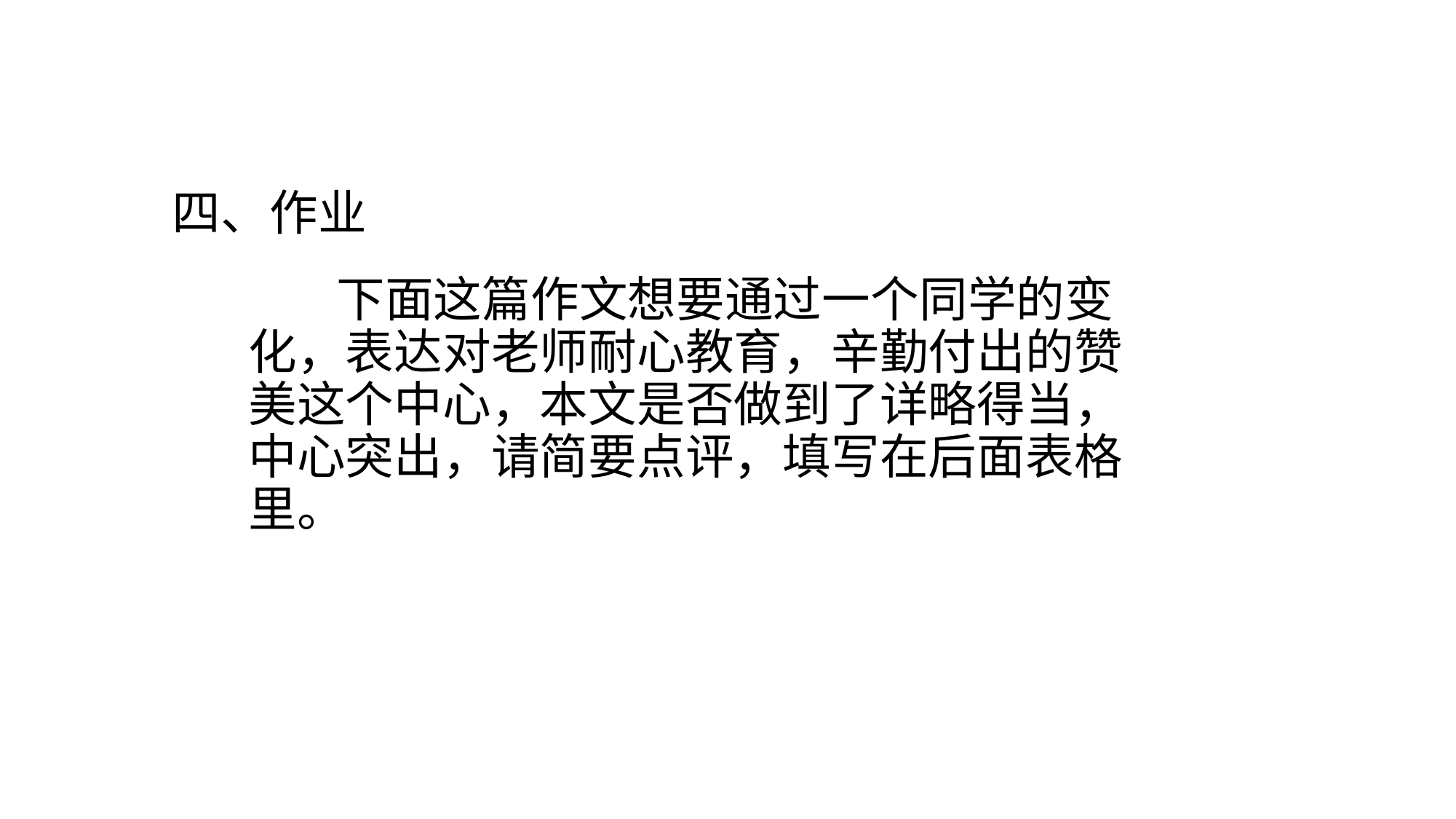

# 四、作业
       下面这篇作文想要通过一个同学的变化，表达对老师耐心教育，辛勤付出的赞美这个中心，本文是否做到了详略得当，中心突出，请简要点评，填写在后面表格里。